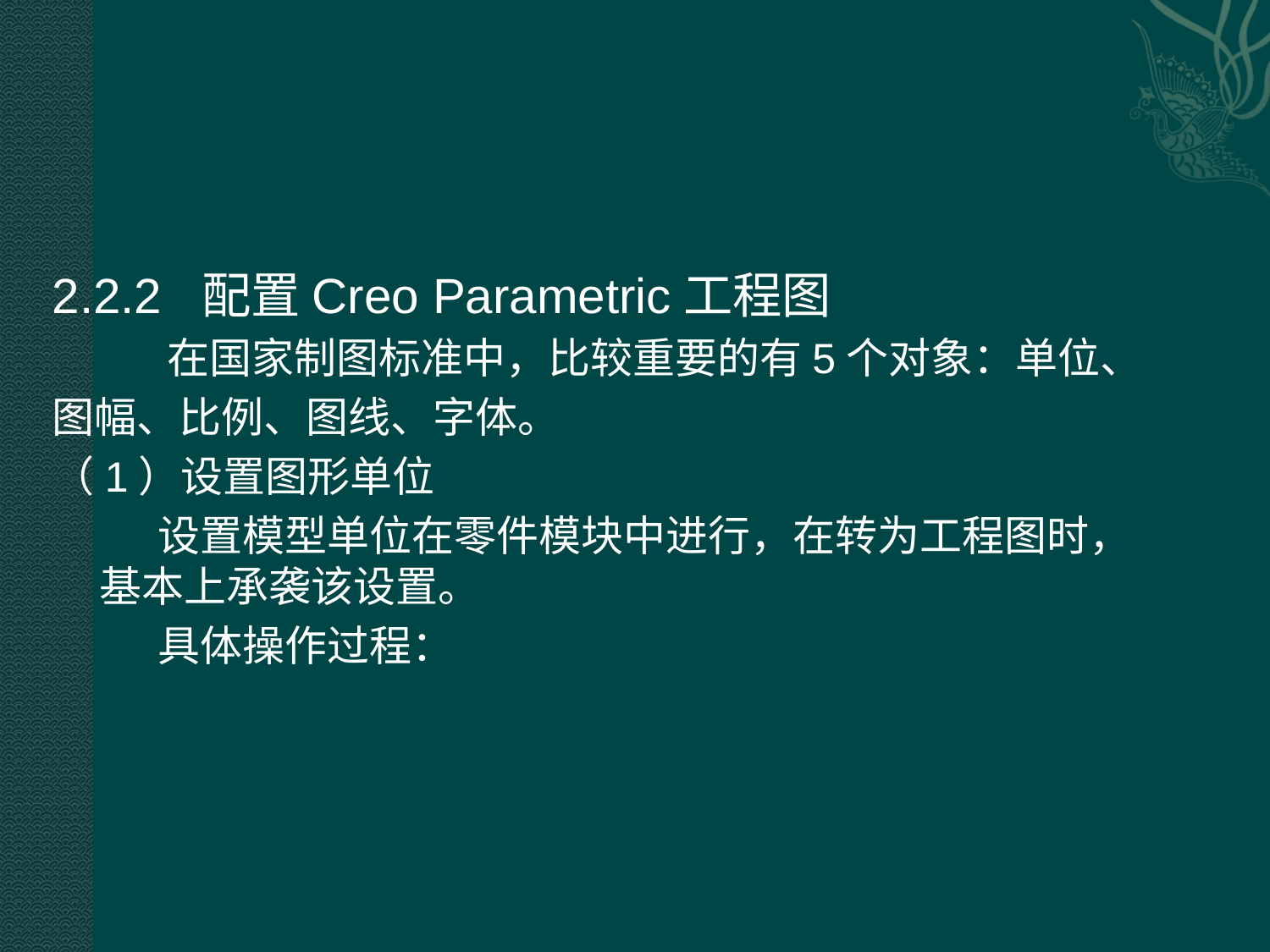

2.2.2  配置Creo Parametric工程图
           在国家制图标准中，比较重要的有5个对象：单位、
图幅、比例、图线、字体。
（1）设置图形单位
          设置模型单位在零件模块中进行，在转为工程图时，基本上承袭该设置。
          具体操作过程：